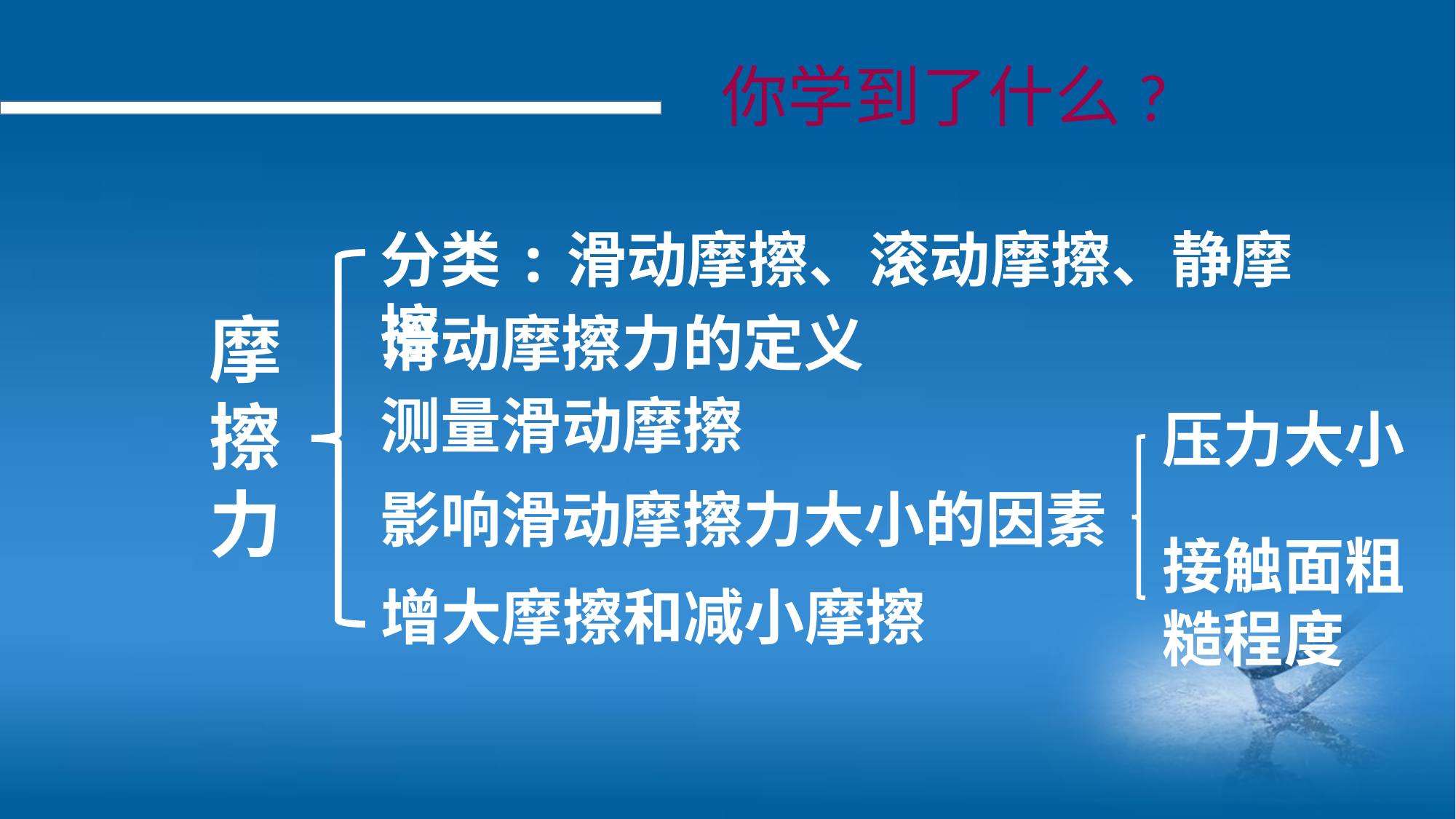

你学到了什么?

分类:滑动摩擦、滚动摩擦、静摩擦

摩擦力
滑动摩擦力的定义
测量滑动摩擦
压力大小

影响滑动摩擦力大小的因素
接触面粗糙程度
增大摩擦和减小摩擦